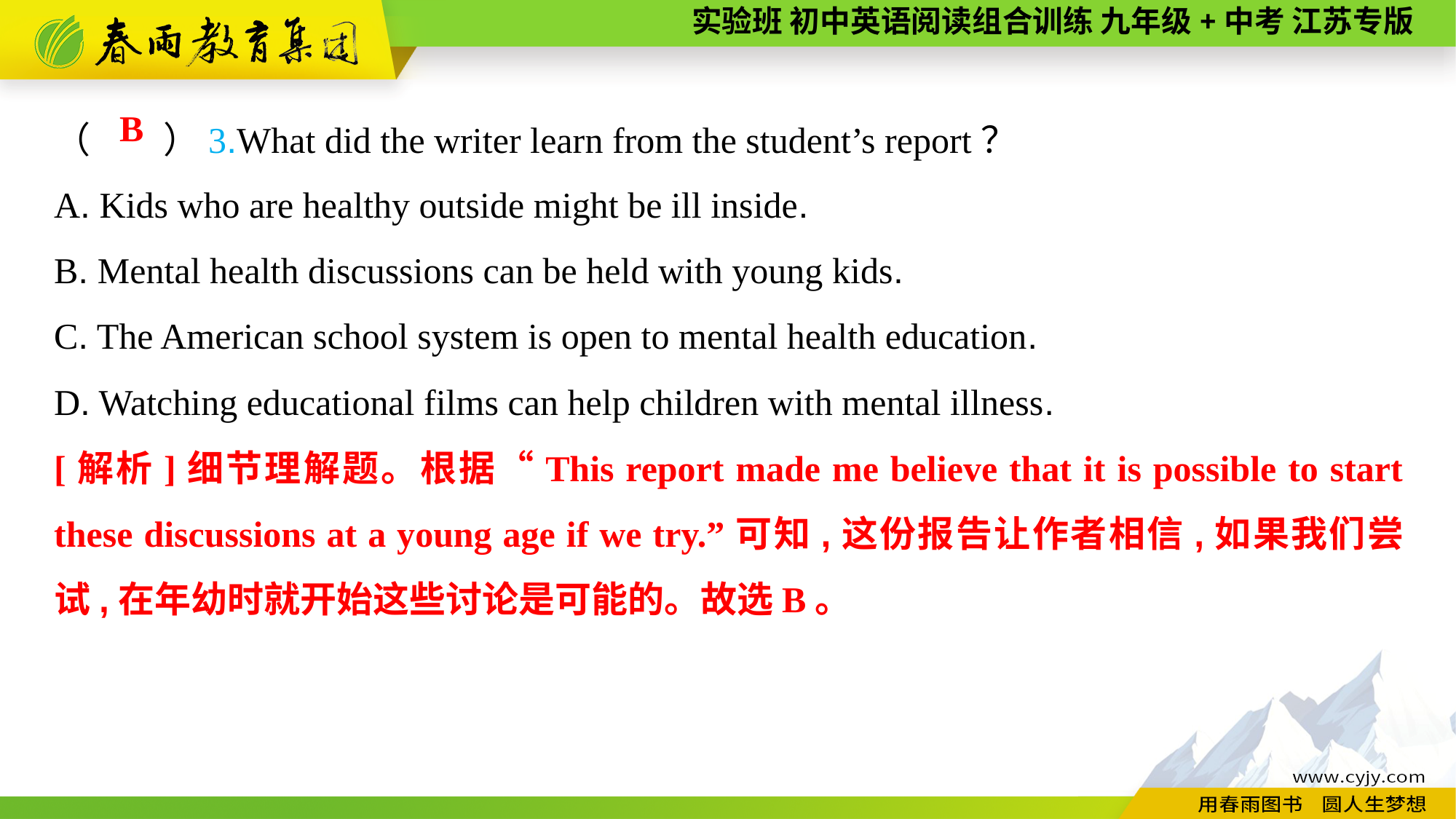

（　　）3.What did the writer learn from the student’s report？
A. Kids who are healthy outside might be ill inside.
B. Mental health discussions can be held with young kids.
C. The American school system is open to mental health education.
D. Watching educational films can help children with mental illness.
B
[解析]细节理解题。根据“This report made me believe that it is possible to start these discussions at a young age if we try.”可知,这份报告让作者相信,如果我们尝试,在年幼时就开始这些讨论是可能的。故选B。